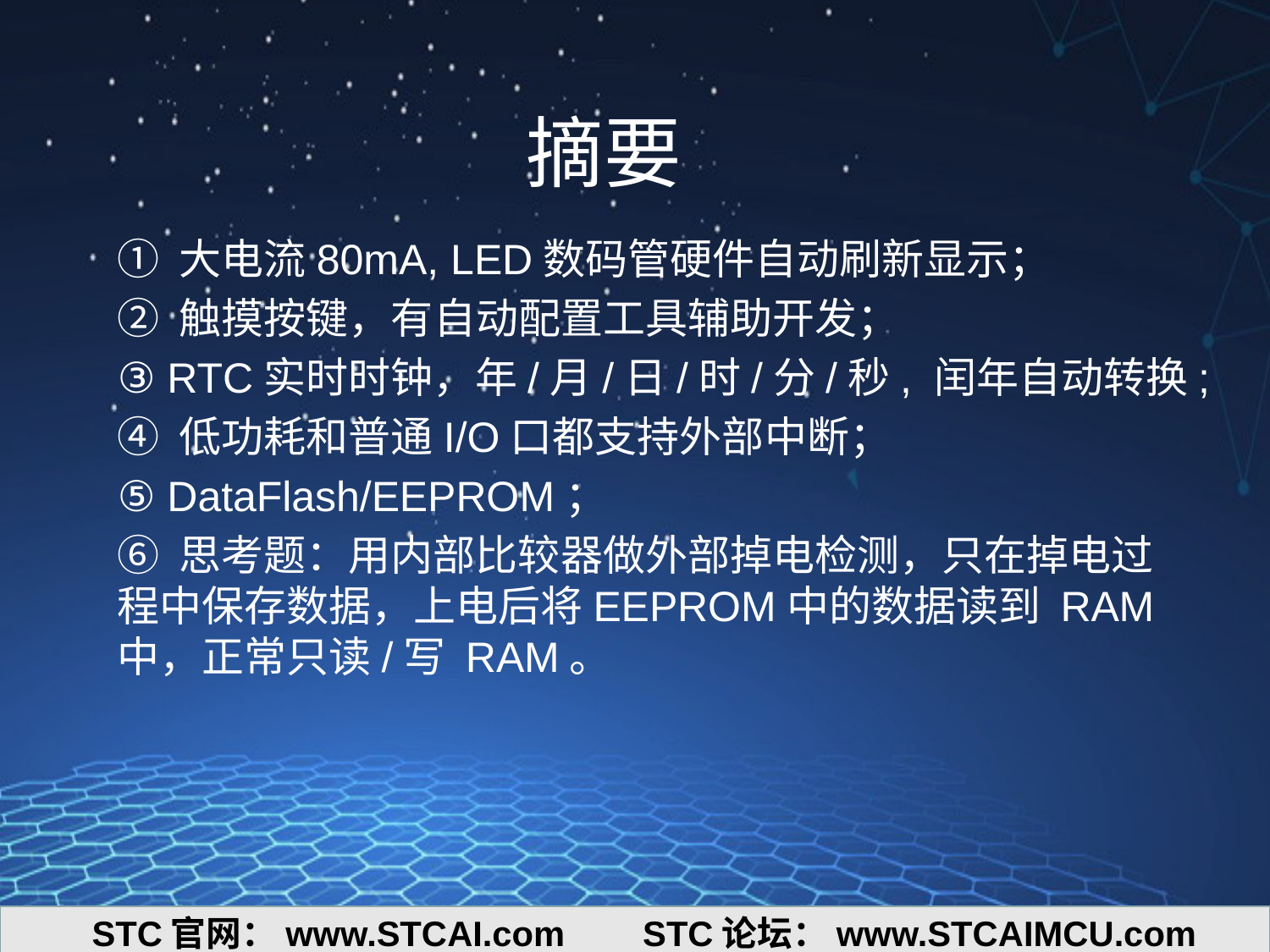

# 摘要
① 大电流80mA, LED数码管硬件自动刷新显示；
② 触摸按键，有自动配置工具辅助开发；
③ RTC实时时钟，年/月/日/时/分/秒, 闰年自动转换;
④ 低功耗和普通I/O口都支持外部中断；
⑤ DataFlash/EEPROM；
⑥ 思考题：用内部比较器做外部掉电检测，只在掉电过程中保存数据，上电后将EEPROM中的数据读到 RAM 中，正常只读/写 RAM。
STC官网：www.STCAI.com        STC论坛：www.STCAIMCU.com